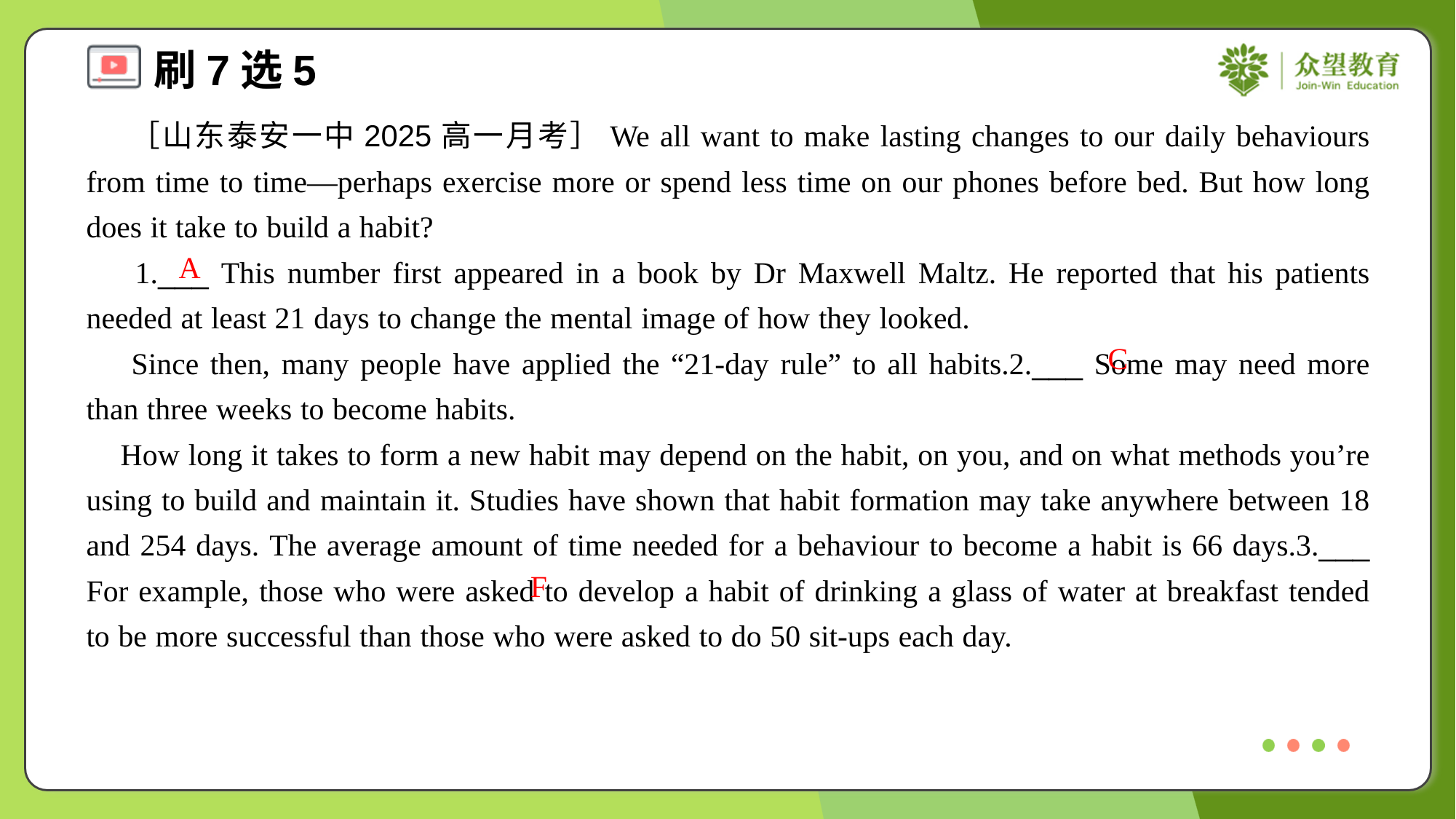

［山东泰安一中2025高一月考］We all want to make lasting changes to our daily behaviours from time to time—perhaps exercise more or spend less time on our phones before bed. But how long does it take to build a habit?
    1.___ This number first appeared in a book by Dr Maxwell Maltz. He reported that his patients needed at least 21 days to change the mental image of how they looked.
    Since then, many people have applied the “21-day rule” to all habits.2.___ Some may need more than three weeks to become habits.
    How long it takes to form a new habit may depend on the habit, on you, and on what methods you’re using to build and maintain it. Studies have shown that habit formation may take anywhere between 18 and 254 days. The average amount of time needed for a behaviour to become a habit is 66 days.3.___ For example, those who were asked to develop a habit of drinking a glass of water at breakfast tended to be more successful than those who were asked to do 50 sit-ups each day.
A
C
F